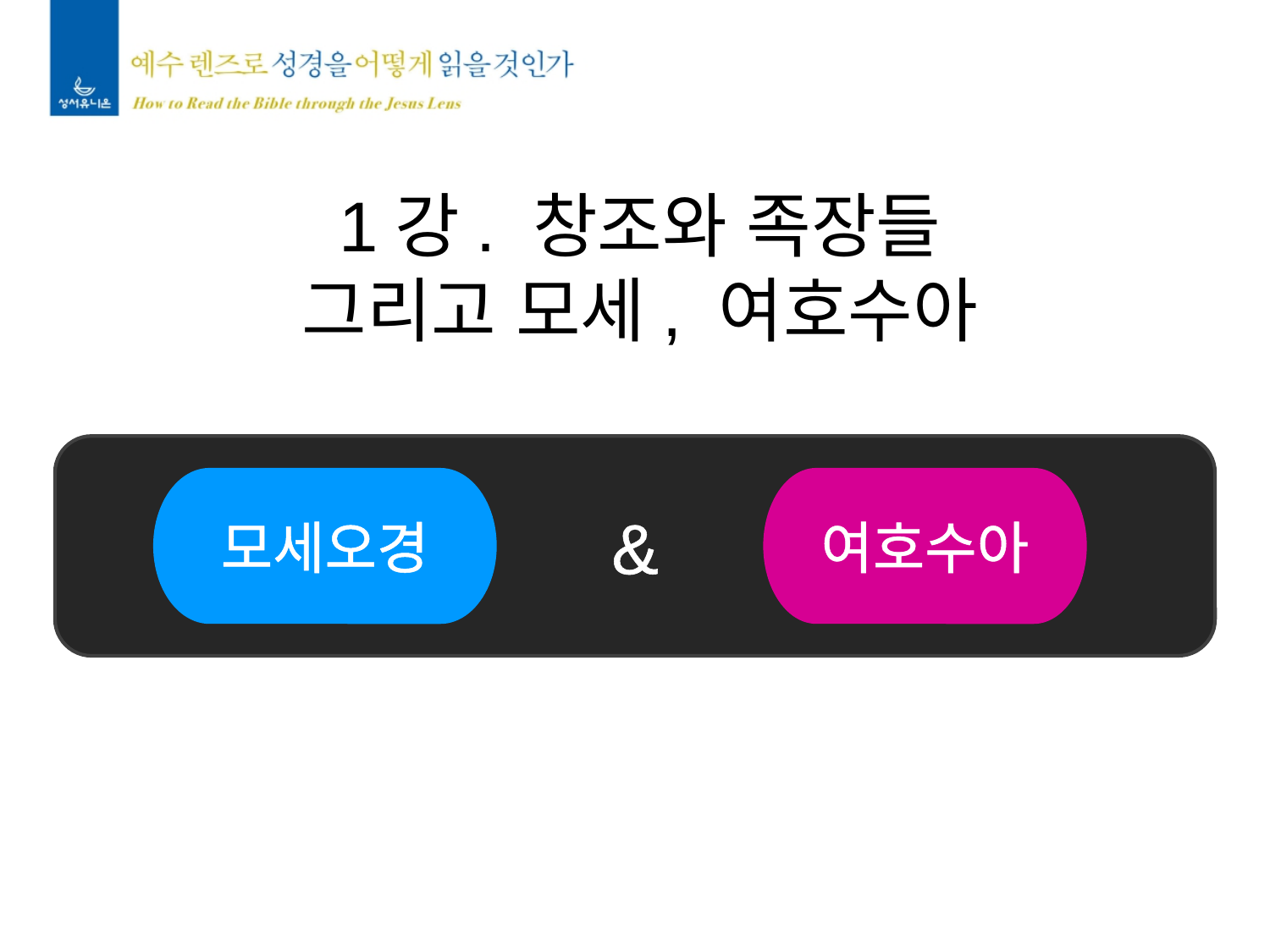

1강. 창조와 족장들
그리고 모세, 여호수아
&
모세오경
여호수아